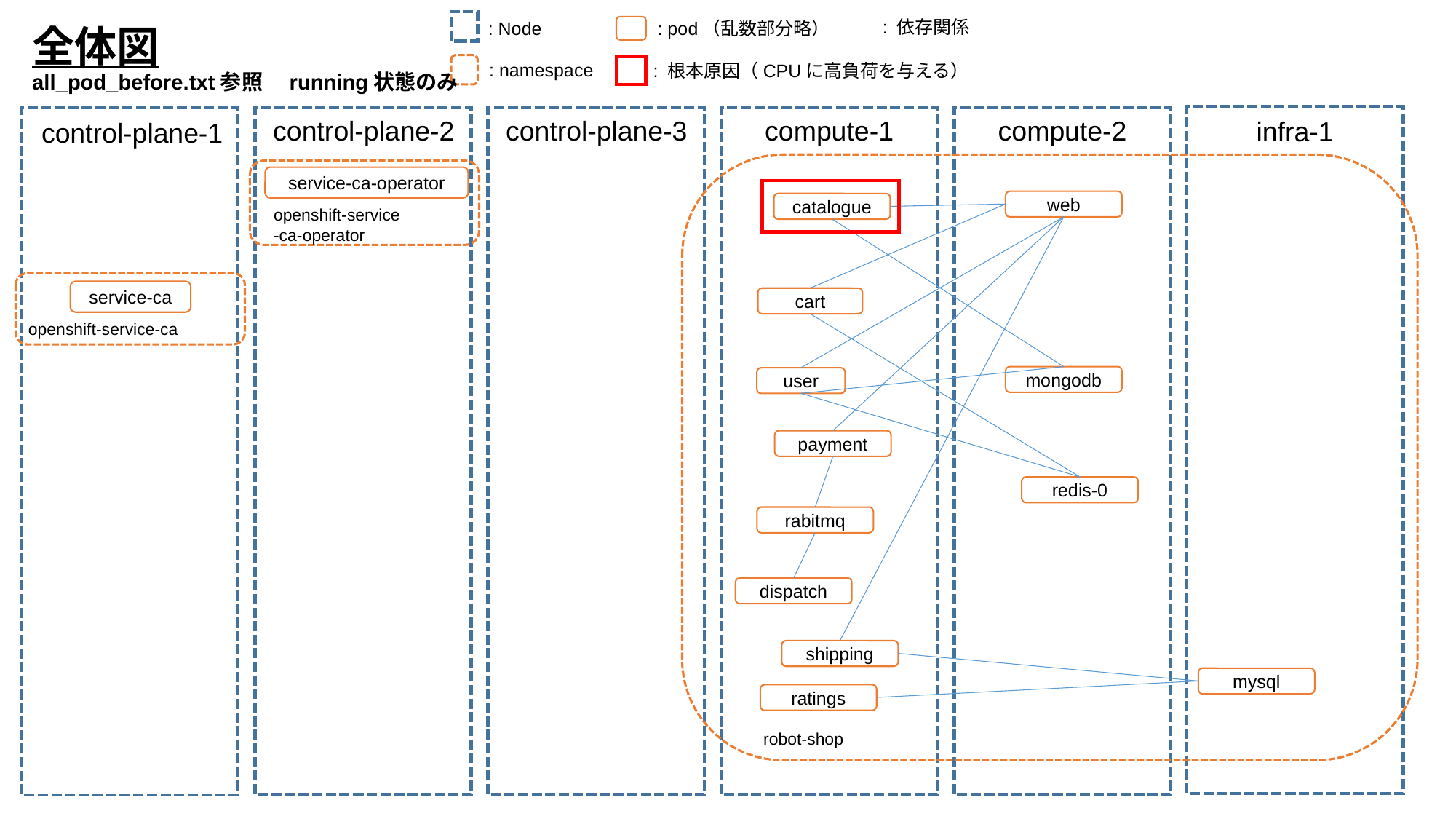

: 依存関係
: pod（乱数部分略）

: Node
全体図
all_pod_before.txt参照　running状態のみ
: namespace

: 根本原因（CPUに高負荷を与える）

compute-1
compute-2
control-plane-3
control-plane-2
infra-1
control-plane-1

service-ca-operator

web
catalogue
openshift-service
-ca-operator

service-ca
cart
openshift-service-ca
mongodb
user
payment
redis-0
rabitmq
dispatch
shipping
mysql
ratings
robot-shop